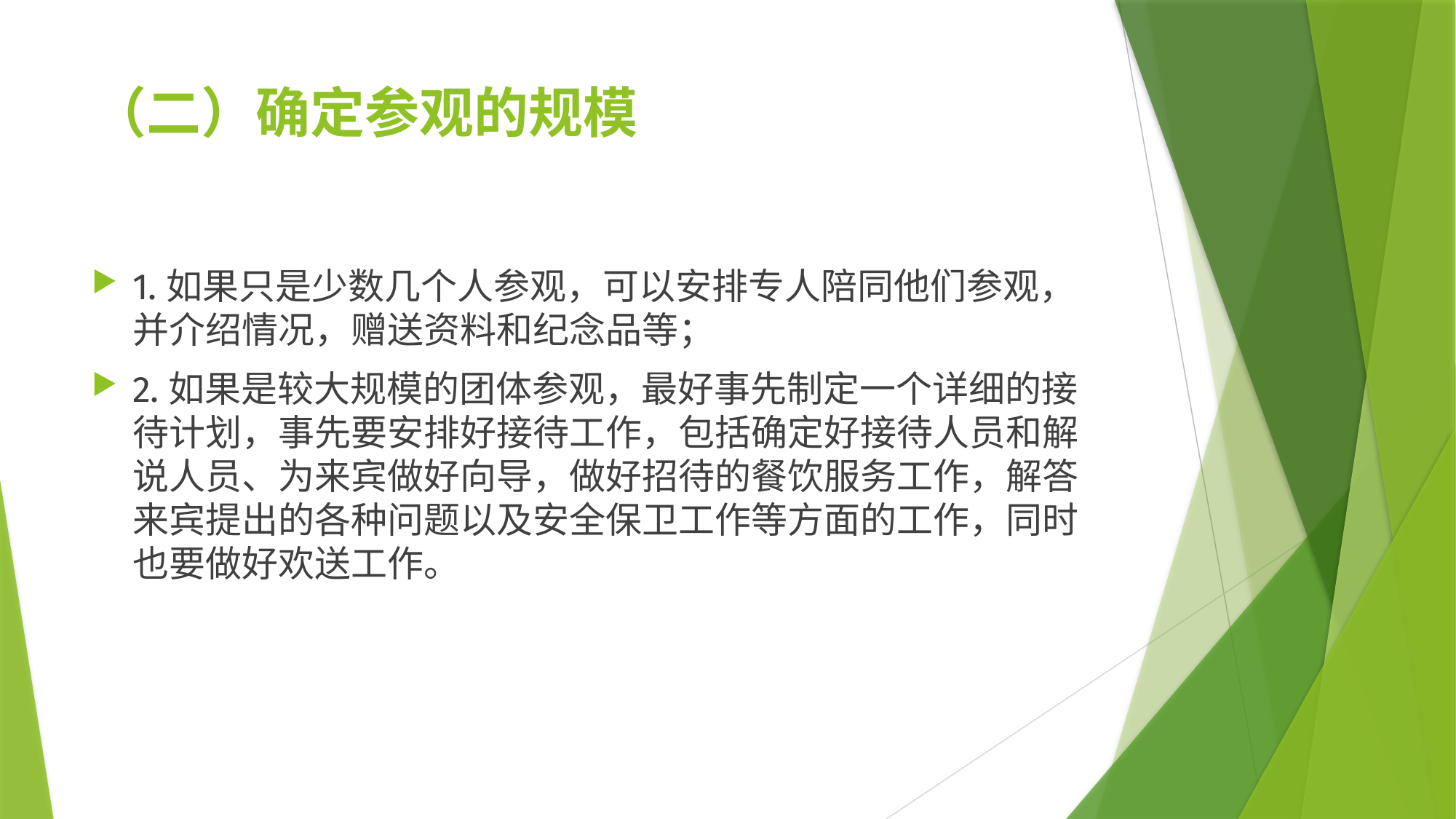

# （二）确定参观的规模
1.如果只是少数几个人参观，可以安排专人陪同他们参观，并介绍情况，赠送资料和纪念品等；
2.如果是较大规模的团体参观，最好事先制定一个详细的接待计划，事先要安排好接待工作，包括确定好接待人员和解说人员、为来宾做好向导，做好招待的餐饮服务工作，解答来宾提出的各种问题以及安全保卫工作等方面的工作，同时也要做好欢送工作。